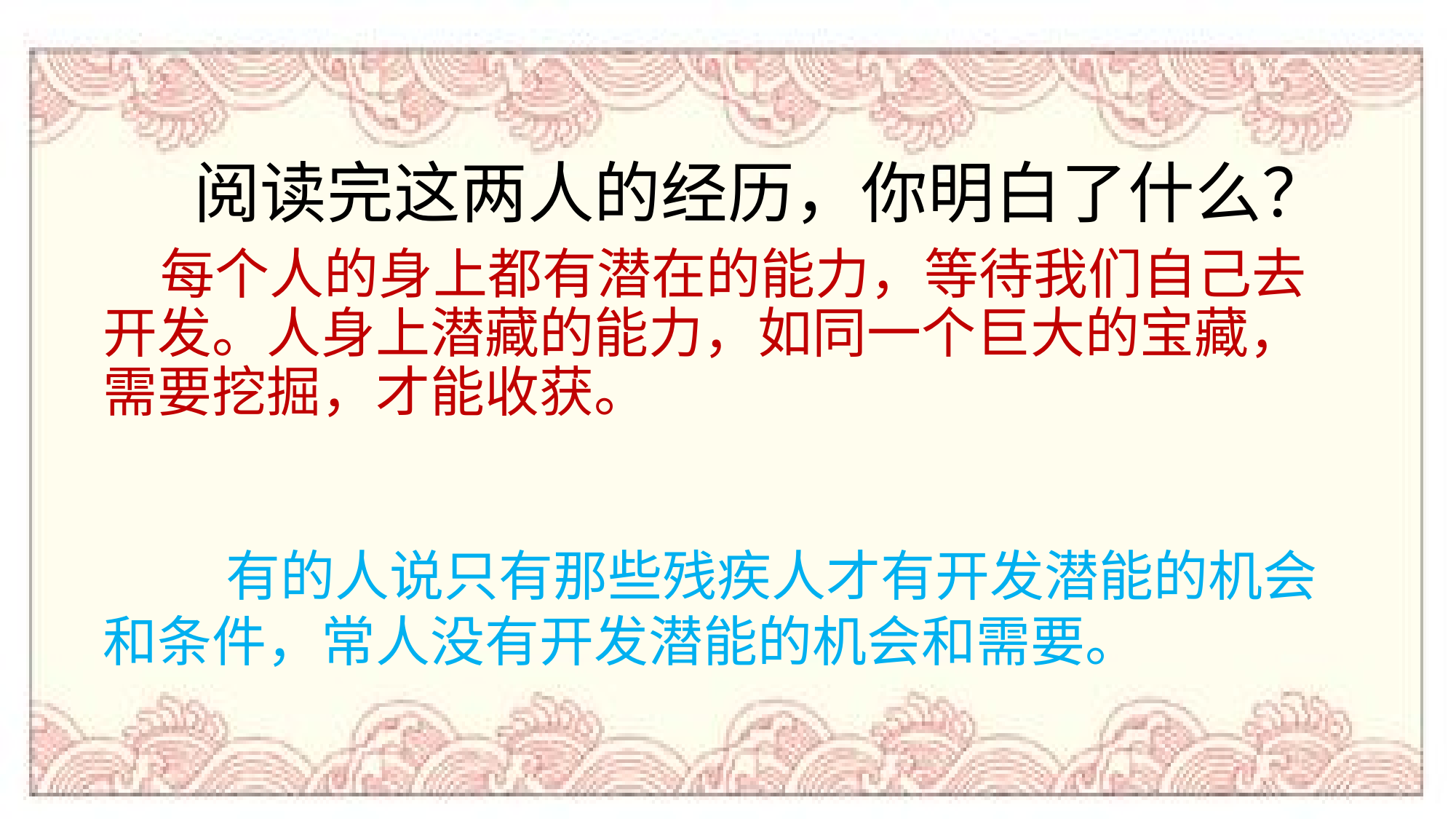

阅读完这两人的经历，你明白了什么？
     每个人的身上都有潜在的能力，等待我们自己去开发。人身上潜藏的能力，如同一个巨大的宝藏，需要挖掘，才能收获。
         有的人说只有那些残疾人才有开发潜能的机会和条件，常人没有开发潜能的机会和需要。